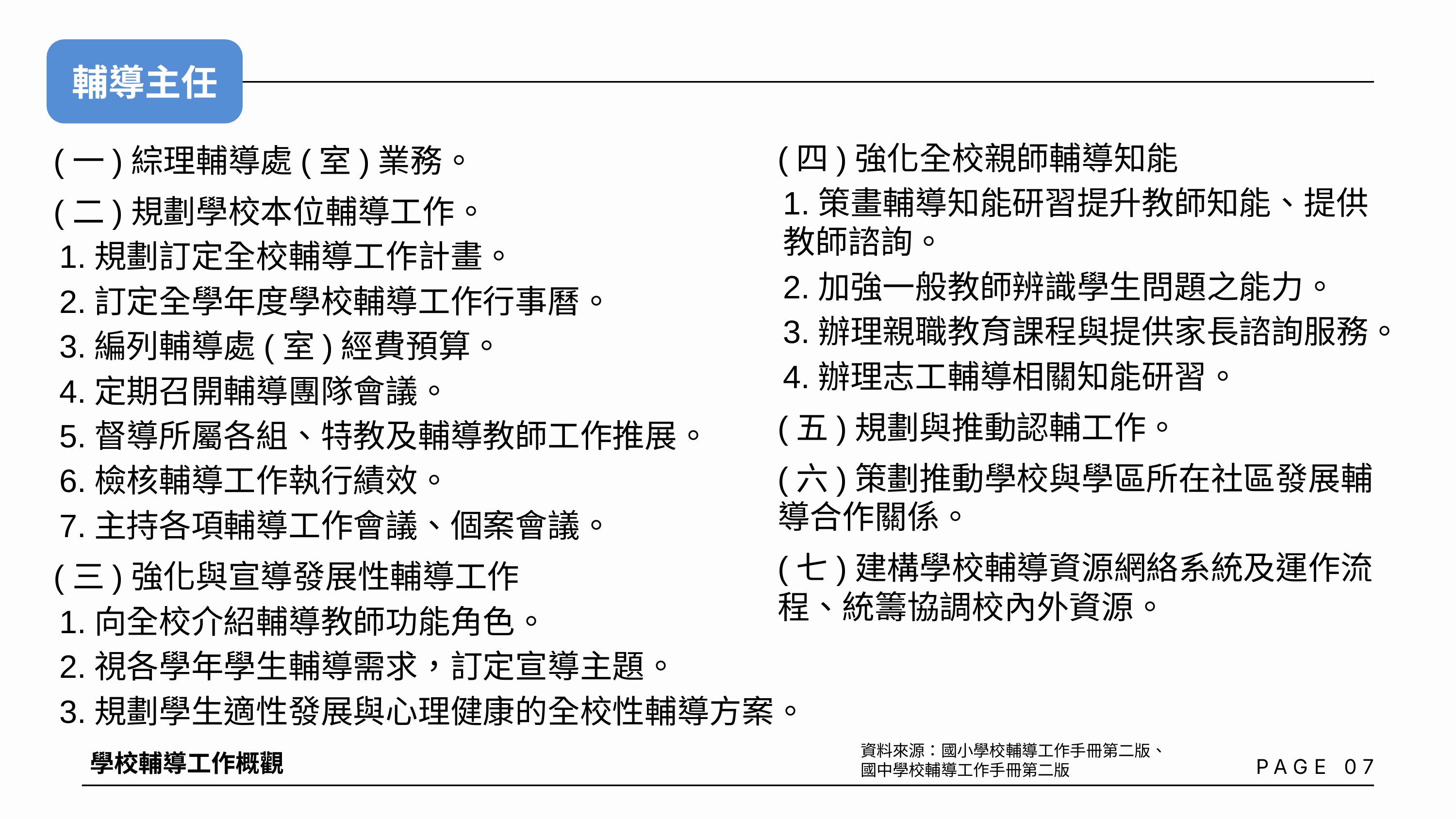

輔導主任

(四)強化全校親師輔導知能
1.策畫輔導知能研習提升教師知能、提供教師諮詢。
2.加強一般教師辨識學生問題之能力。
3.辦理親職教育課程與提供家長諮詢服務。
4.辦理志工輔導相關知能研習。
(五)規劃與推動認輔工作。
(六)策劃推動學校與學區所在社區發展輔導合作關係。
(七)建構學校輔導資源網絡系統及運作流程、統籌協調校內外資源。
(一)綜理輔導處(室)業務。
(二)規劃學校本位輔導工作。
1.規劃訂定全校輔導工作計畫。
2.訂定全學年度學校輔導工作行事曆。
3.編列輔導處(室)經費預算。
4.定期召開輔導團隊會議。
5.督導所屬各組、特教及輔導教師工作推展。
6.檢核輔導工作執行績效。
7.主持各項輔導工作會議、個案會議。
(三)強化與宣導發展性輔導工作
1.向全校介紹輔導教師功能角色。
2.視各學年學生輔導需求，訂定宣導主題。
3.規劃學生適性發展與心理健康的全校性輔導方案。
資料來源：國小學校輔導工作手冊第二版、國中學校輔導工作手冊第二版
學校輔導工作概觀
PAGE 07